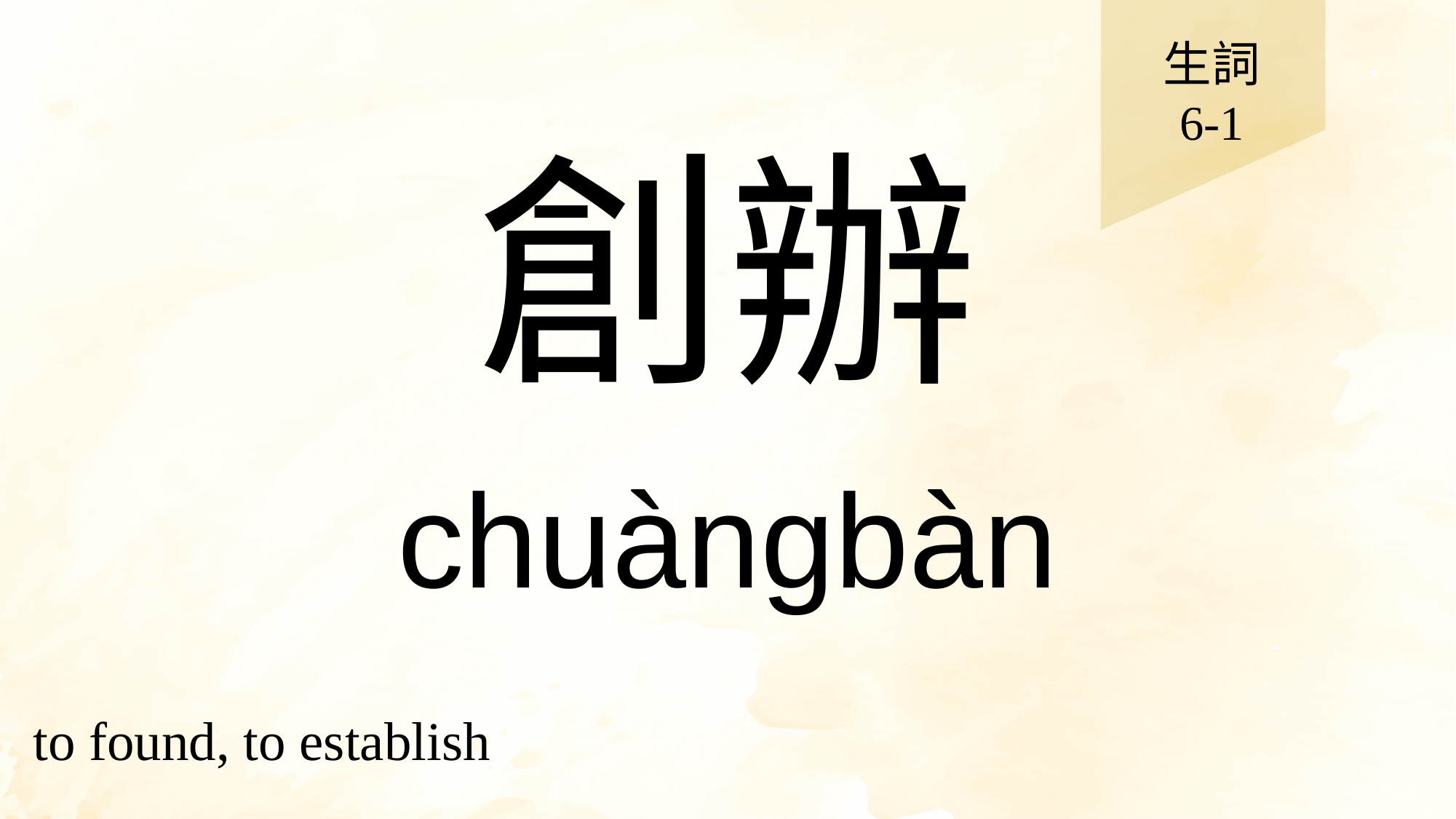

生詞
6-1
# 創辦
chuàngbàn
to found, to establish